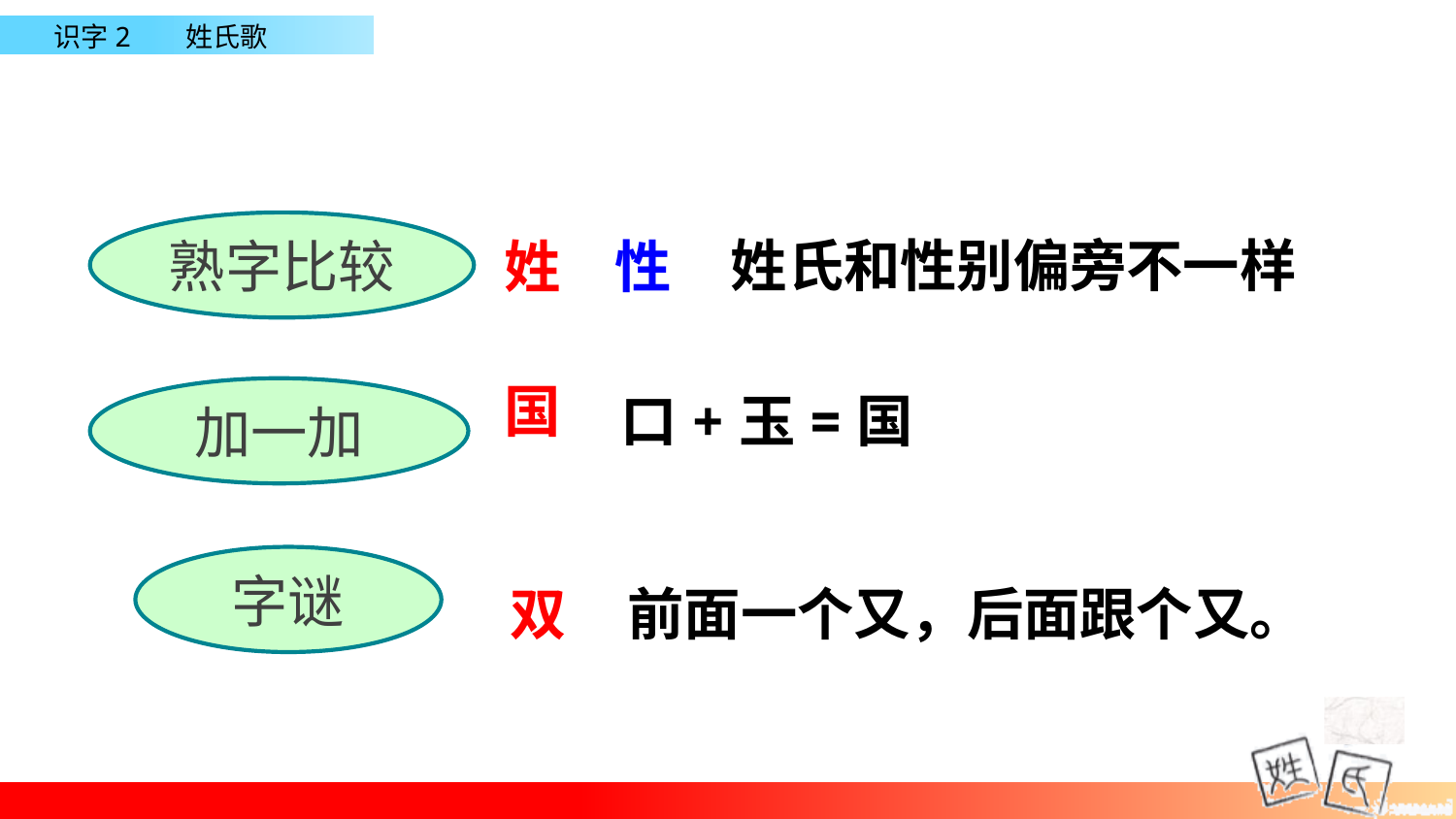

熟字比较
姓氏和性别偏旁不一样
姓
性
国
加一加
口+玉=国
字谜
前面一个又，后面跟个又。
双